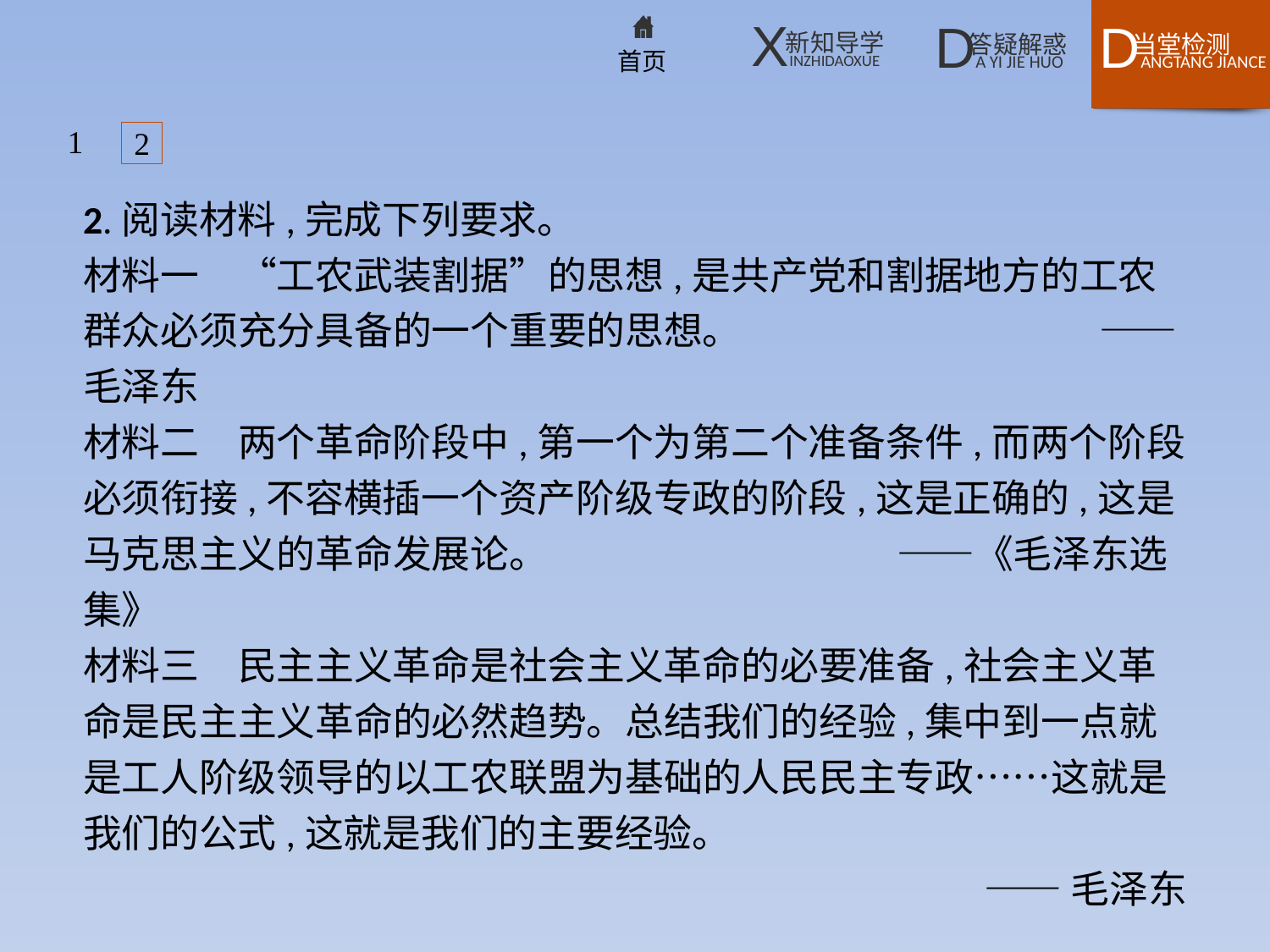

1
2
2.阅读材料,完成下列要求。
材料一　“工农武装割据”的思想,是共产党和割据地方的工农群众必须充分具备的一个重要的思想。			——毛泽东
材料二　两个革命阶段中,第一个为第二个准备条件,而两个阶段必须衔接,不容横插一个资产阶级专政的阶段,这是正确的,这是马克思主义的革命发展论。			      ——《毛泽东选集》
材料三　民主主义革命是社会主义革命的必要准备,社会主义革命是民主主义革命的必然趋势。总结我们的经验,集中到一点就是工人阶级领导的以工农联盟为基础的人民民主专政……这就是我们的公式,这就是我们的主要经验。
——毛泽东